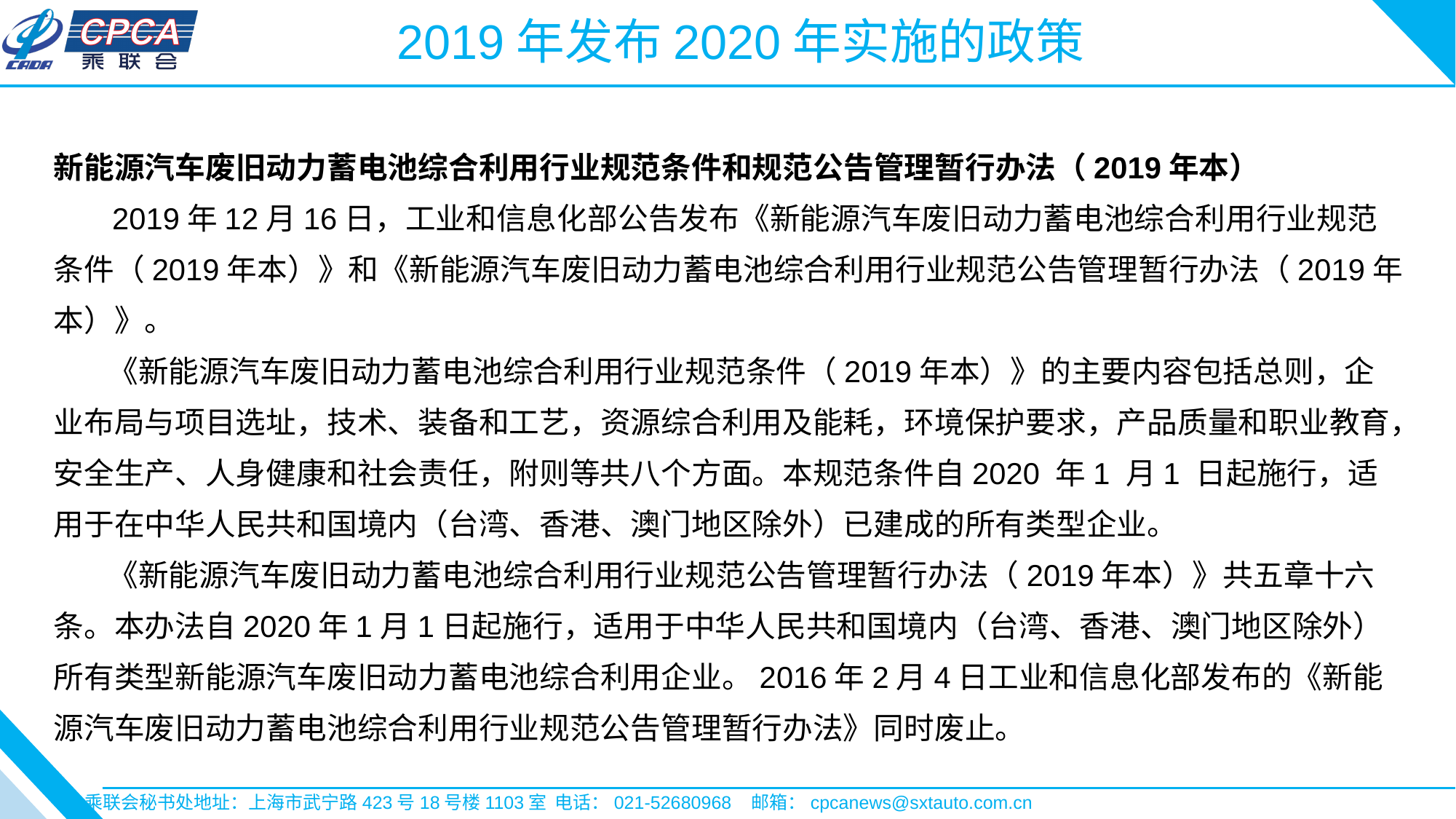

2019年发布2020年实施的政策
新能源汽车废旧动力蓄电池综合利用行业规范条件和规范公告管理暂行办法（2019年本）
       2019年12月16日，工业和信息化部公告发布《新能源汽车废旧动力蓄电池综合利用行业规范条件（2019年本）》和《新能源汽车废旧动力蓄电池综合利用行业规范公告管理暂行办法（2019年本）》。
       《新能源汽车废旧动力蓄电池综合利用行业规范条件（2019年本）》的主要内容包括总则，企业布局与项目选址，技术、装备和工艺，资源综合利用及能耗，环境保护要求，产品质量和职业教育，安全生产、人身健康和社会责任，附则等共八个方面。本规范条件自2020 年1 月1 日起施行，适用于在中华人民共和国境内（台湾、香港、澳门地区除外）已建成的所有类型企业。
       《新能源汽车废旧动力蓄电池综合利用行业规范公告管理暂行办法（2019年本）》共五章十六条。本办法自2020年1月1日起施行，适用于中华人民共和国境内（台湾、香港、澳门地区除外）所有类型新能源汽车废旧动力蓄电池综合利用企业。2016年2月4日工业和信息化部发布的《新能源汽车废旧动力蓄电池综合利用行业规范公告管理暂行办法》同时废止。